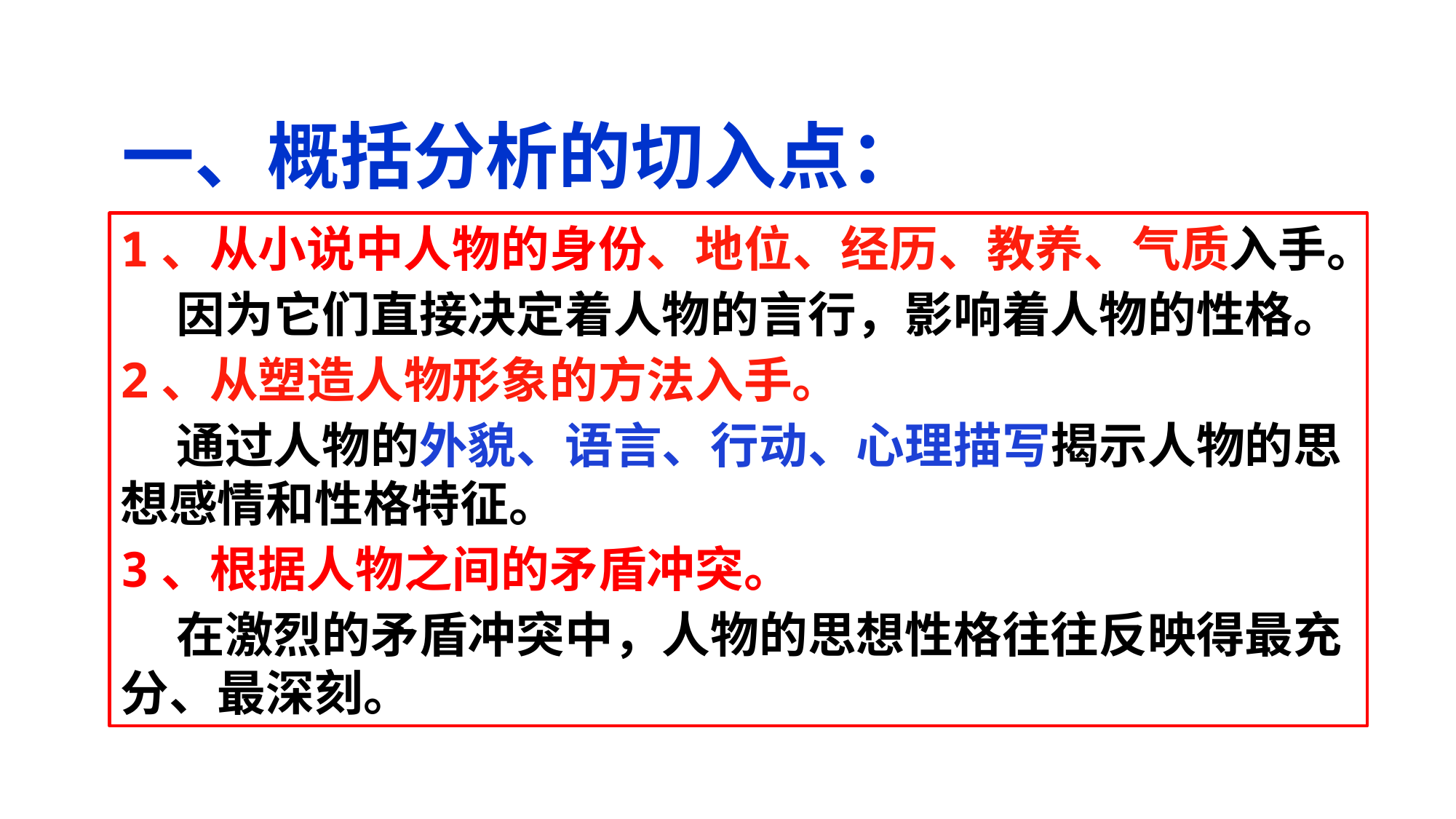

一、概括分析的切入点：
1、从小说中人物的身份、地位、经历、教养、气质入手。
    因为它们直接决定着人物的言行，影响着人物的性格。
2、从塑造人物形象的方法入手。
    通过人物的外貌、语言、行动、心理描写揭示人物的思想感情和性格特征。
3、根据人物之间的矛盾冲突。
    在激烈的矛盾冲突中，人物的思想性格往往反映得最充分、最深刻。